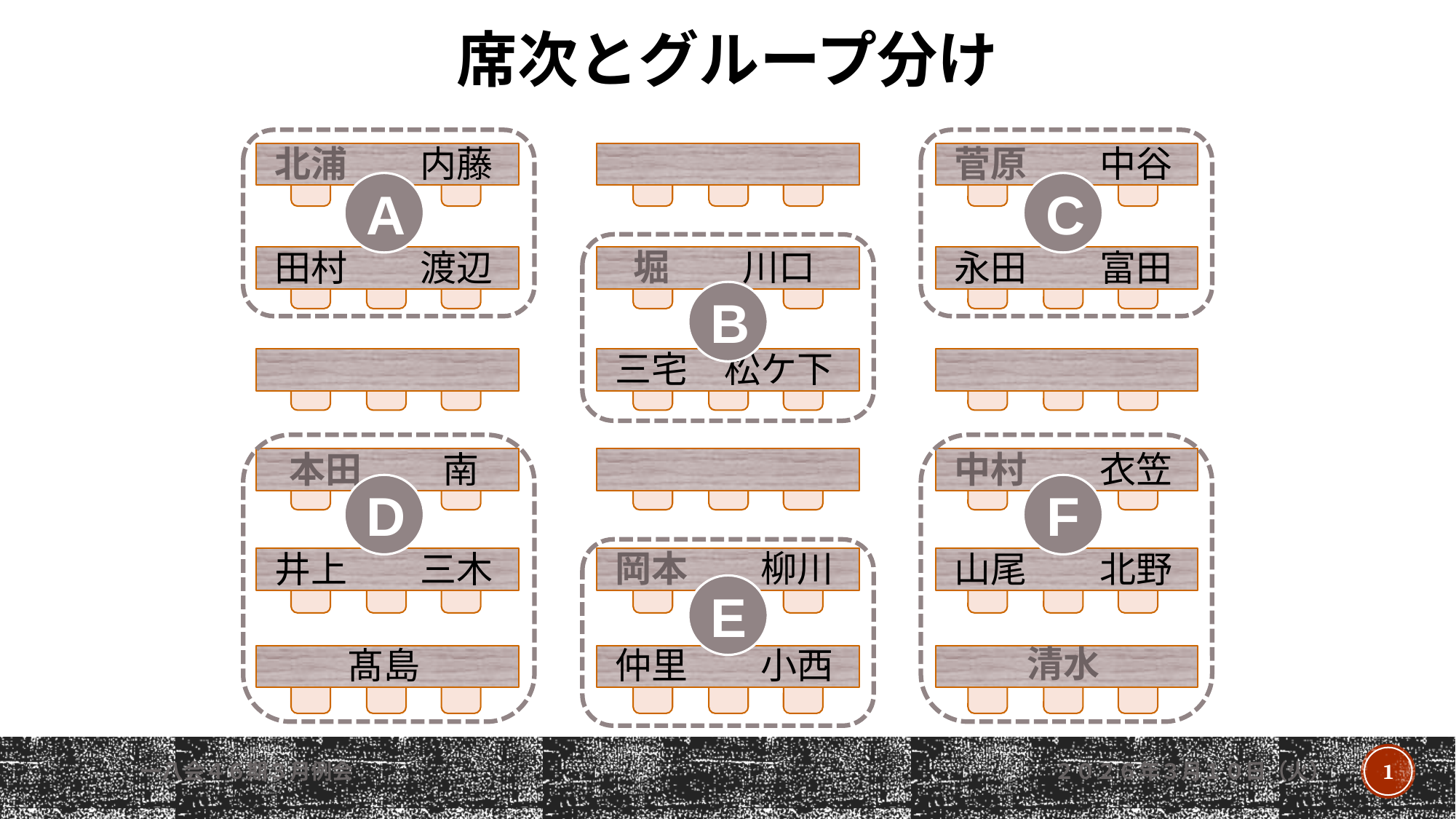

席次とグループ分け

北浦　　内藤
菅原　　中谷

A
C

堀　　川口
田村　　渡辺
永田　　富田

B
三宅　松ケ下

本田　 　南
中村　　衣笠

D
F

岡本　　柳川
井上　　三木
山尾　　北野

E
清水
髙島
仲里　　小西

一八会４６期３月例会
２０２６年３月１０日（火）
1